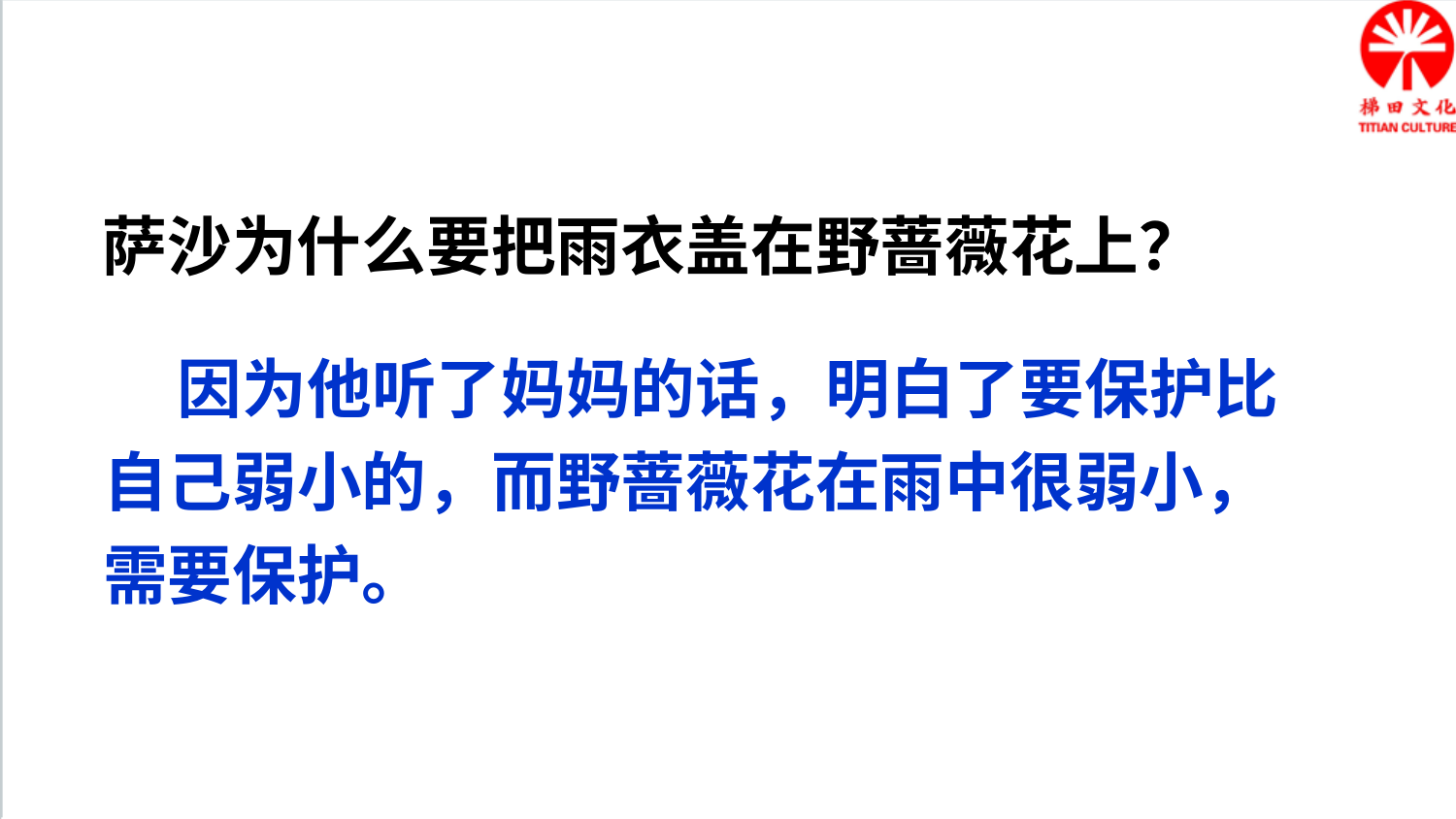

萨沙为什么要把雨衣盖在野蔷薇花上？
    因为他听了妈妈的话，明白了要保护比自己弱小的，而野蔷薇花在雨中很弱小，需要保护。